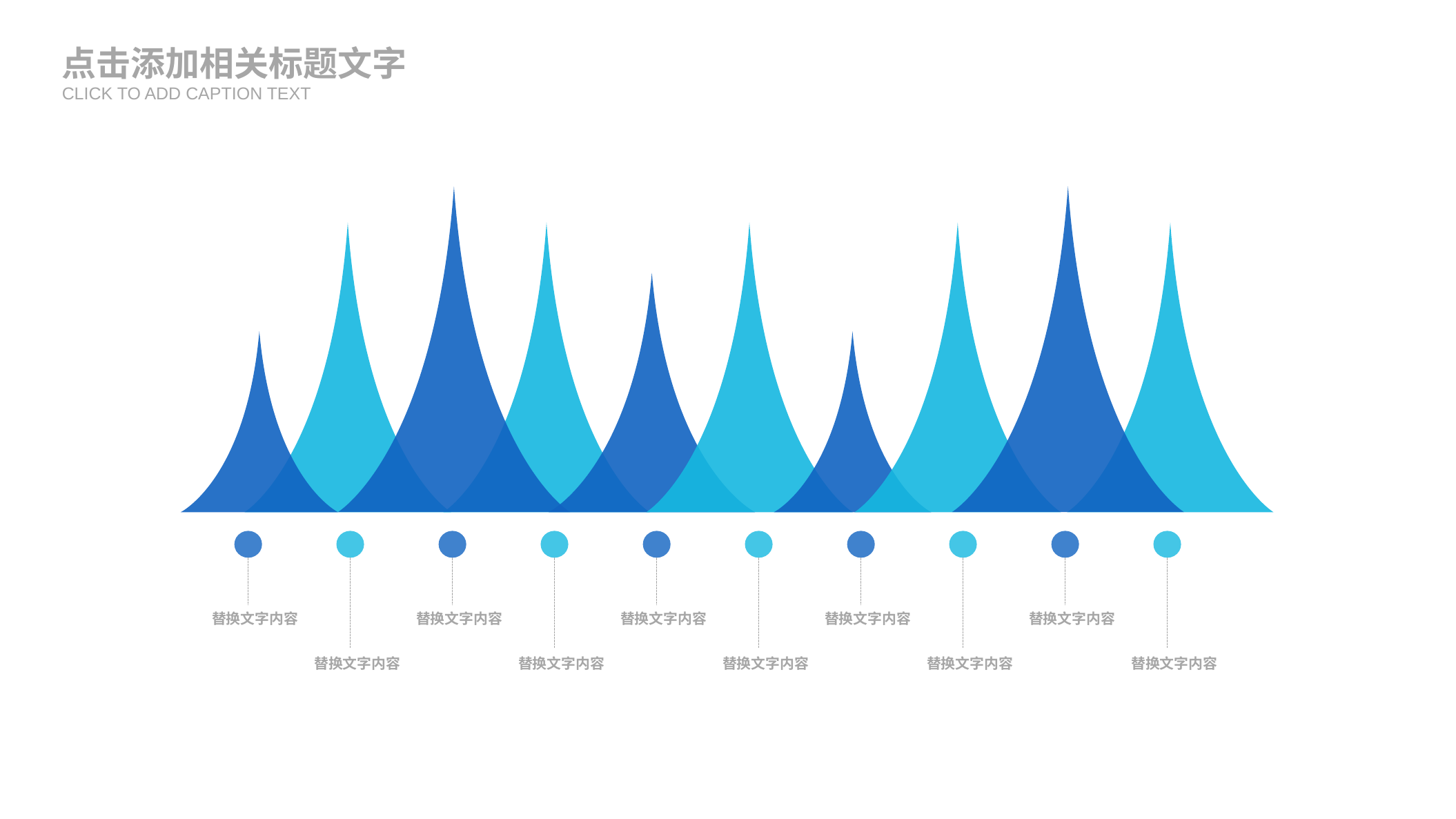

点击添加相关标题文字
CLICK TO ADD CAPTION TEXT

替换文字内容

替换文字内容

替换文字内容

替换文字内容

替换文字内容

替换文字内容

替换文字内容

替换文字内容

替换文字内容

替换文字内容